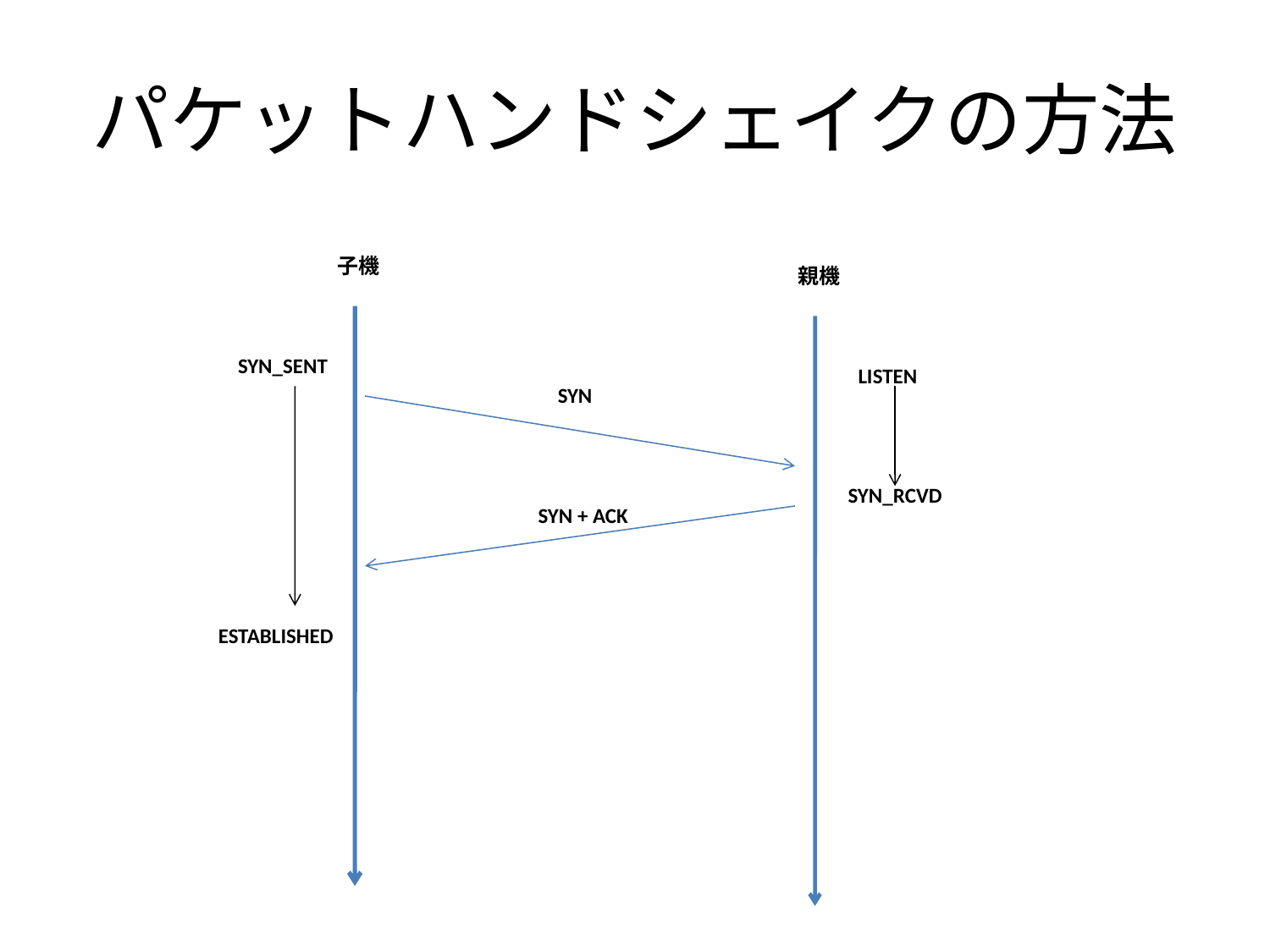

# パケットハンドシェイクの方法
子機
親機
SYN_SENT
LISTEN
SYN
SYN_RCVD
SYN + ACK
ESTABLISHED